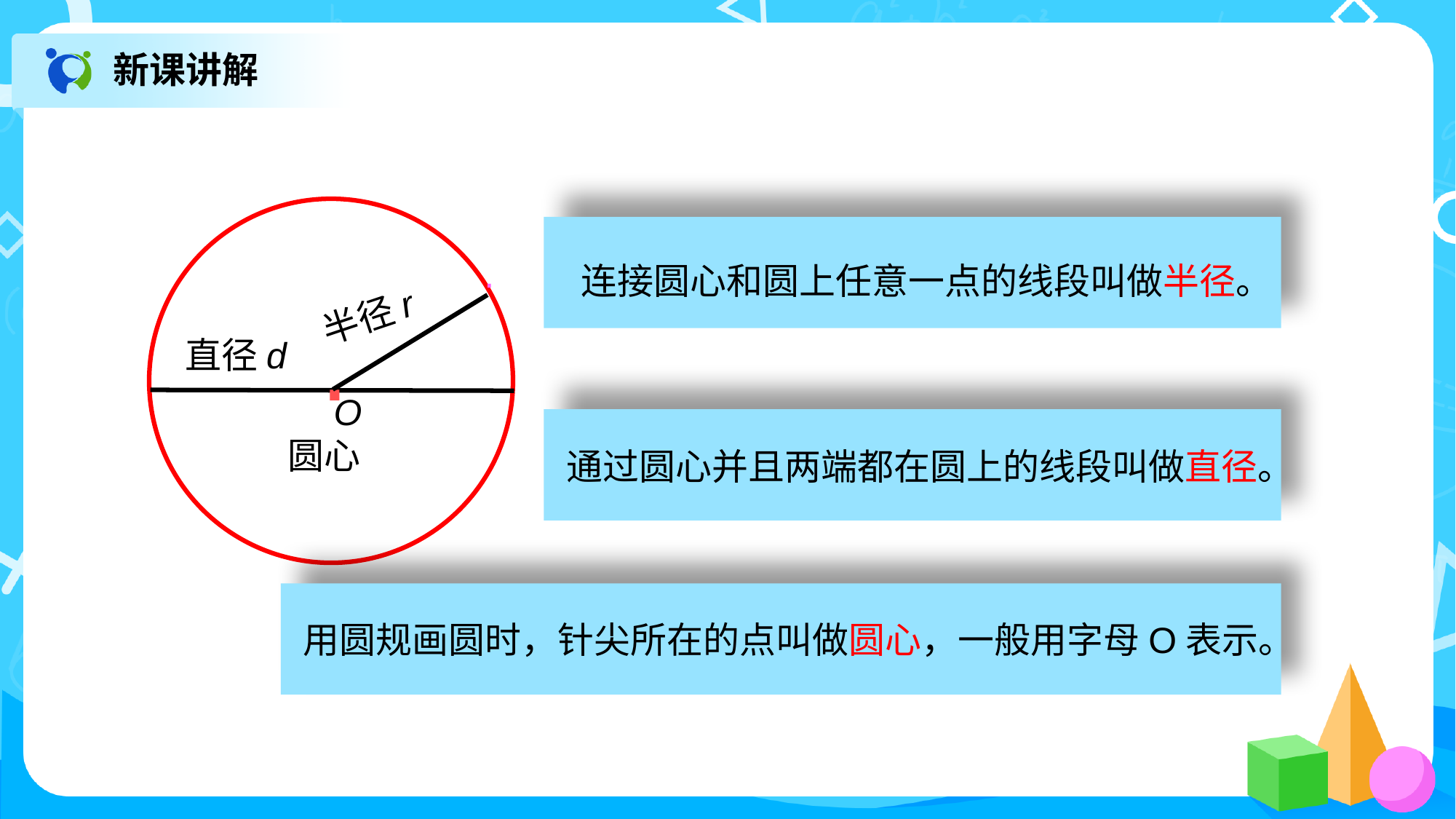

新课讲解

连接圆心和圆上任意一点的线段叫做半径。
·
  半径r

·
  直径d
O

通过圆心并且两端都在圆上的线段叫做直径。
圆心

用圆规画圆时，针尖所在的点叫做圆心，一般用字母O表示。